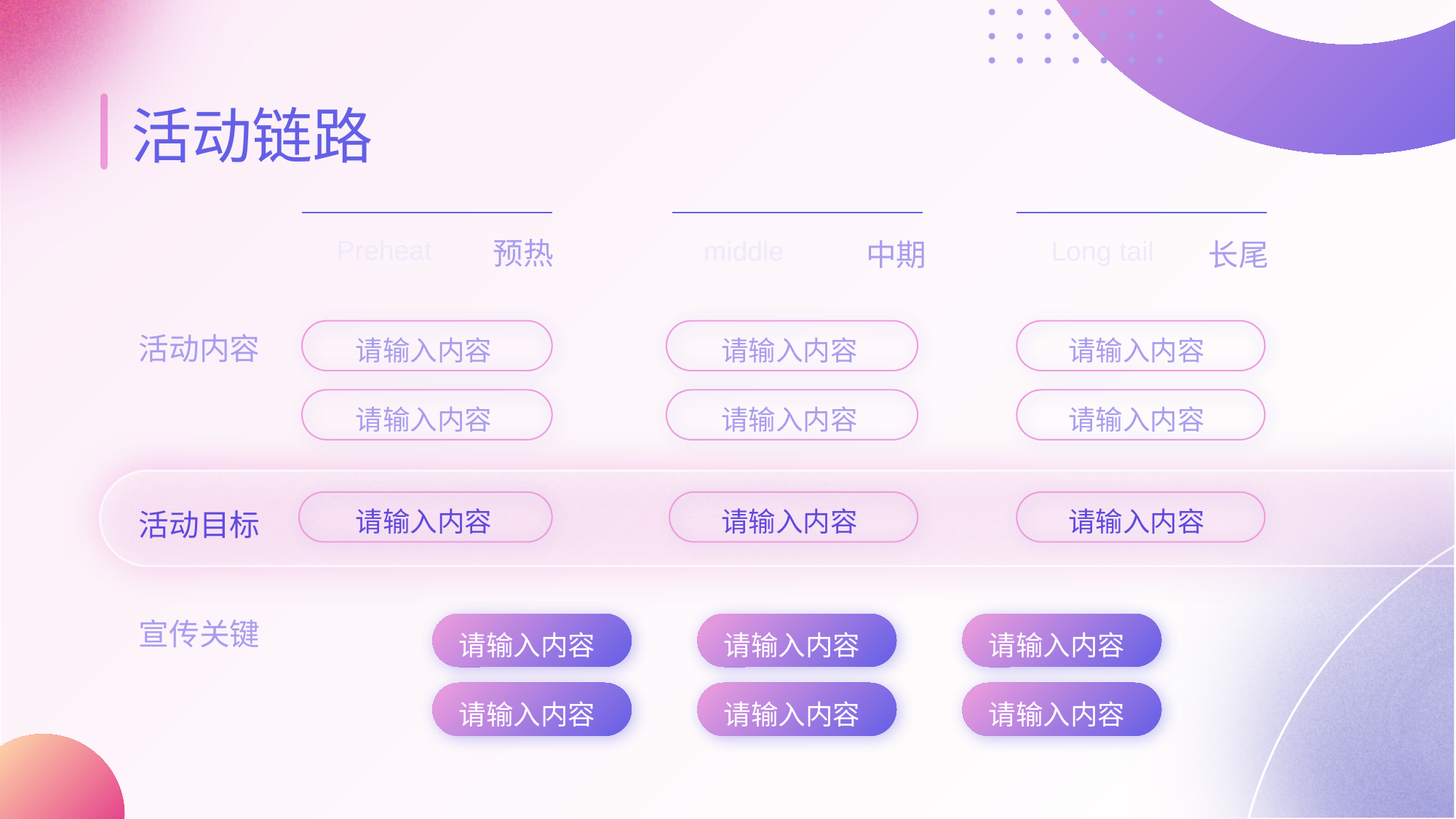

活动链路
预热
中期
长尾
Preheat
middle
Long tail
活动内容

请输入内容
请输入内容
请输入内容

请输入内容
请输入内容
请输入内容

活动目标
请输入内容
请输入内容
请输入内容
宣传关键

请输入内容
请输入内容
请输入内容

请输入内容
请输入内容
请输入内容